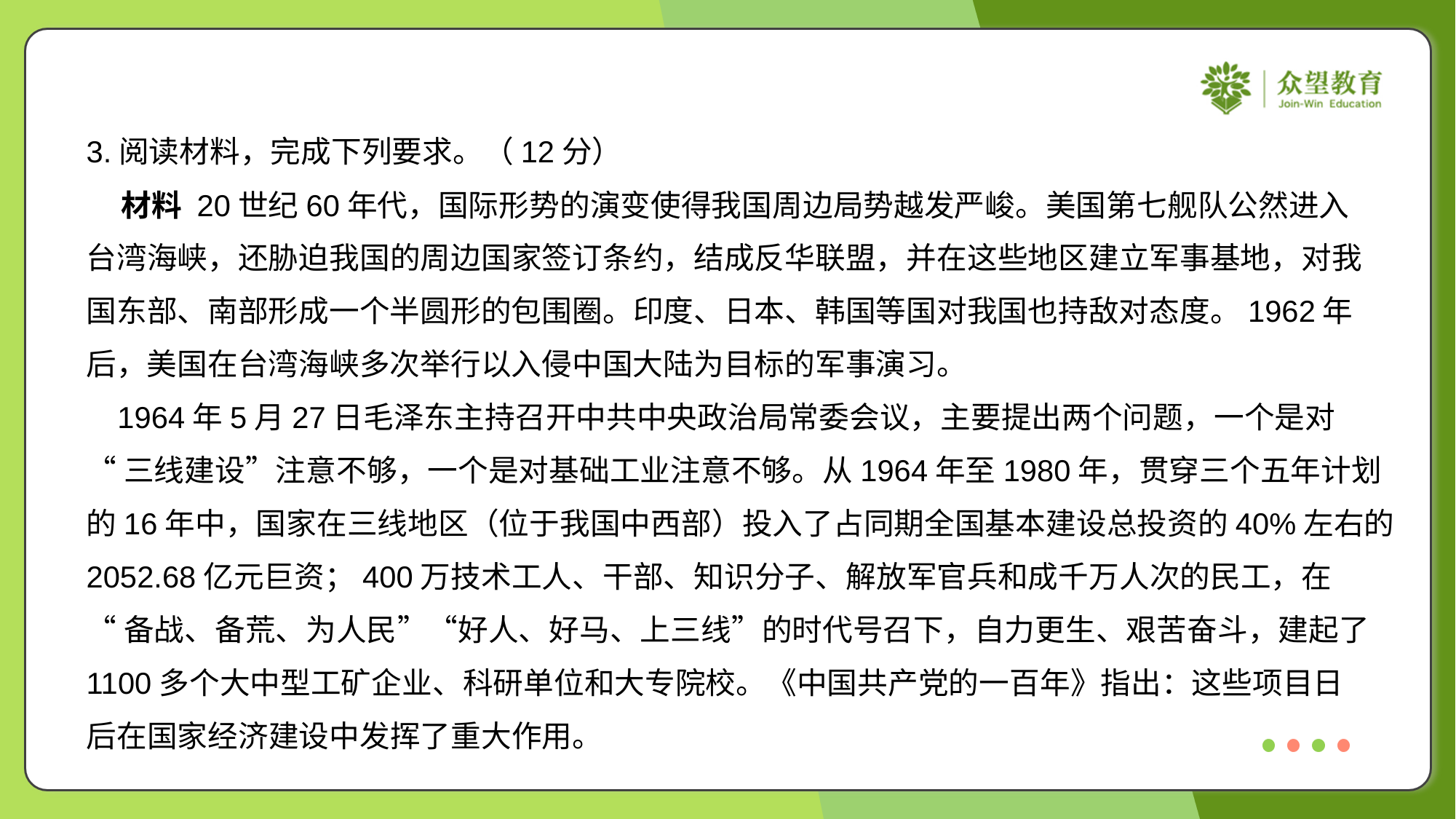

3.阅读材料，完成下列要求。（12分）
    材料 20世纪60年代，国际形势的演变使得我国周边局势越发严峻。美国第七舰队公然进入
台湾海峡，还胁迫我国的周边国家签订条约，结成反华联盟，并在这些地区建立军事基地，对我
国东部、南部形成一个半圆形的包围圈。印度、日本、韩国等国对我国也持敌对态度。1962年
后，美国在台湾海峡多次举行以入侵中国大陆为目标的军事演习。
    1964年5月27日毛泽东主持召开中共中央政治局常委会议，主要提出两个问题，一个是对
“三线建设”注意不够，一个是对基础工业注意不够。从1964年至1980年，贯穿三个五年计划
的16年中，国家在三线地区（位于我国中西部）投入了占同期全国基本建设总投资的40%左右的
2052.68亿元巨资；400万技术工人、干部、知识分子、解放军官兵和成千万人次的民工，在
“备战、备荒、为人民”“好人、好马、上三线”的时代号召下，自力更生、艰苦奋斗，建起了
1100多个大中型工矿企业、科研单位和大专院校。《中国共产党的一百年》指出：这些项目日
后在国家经济建设中发挥了重大作用。